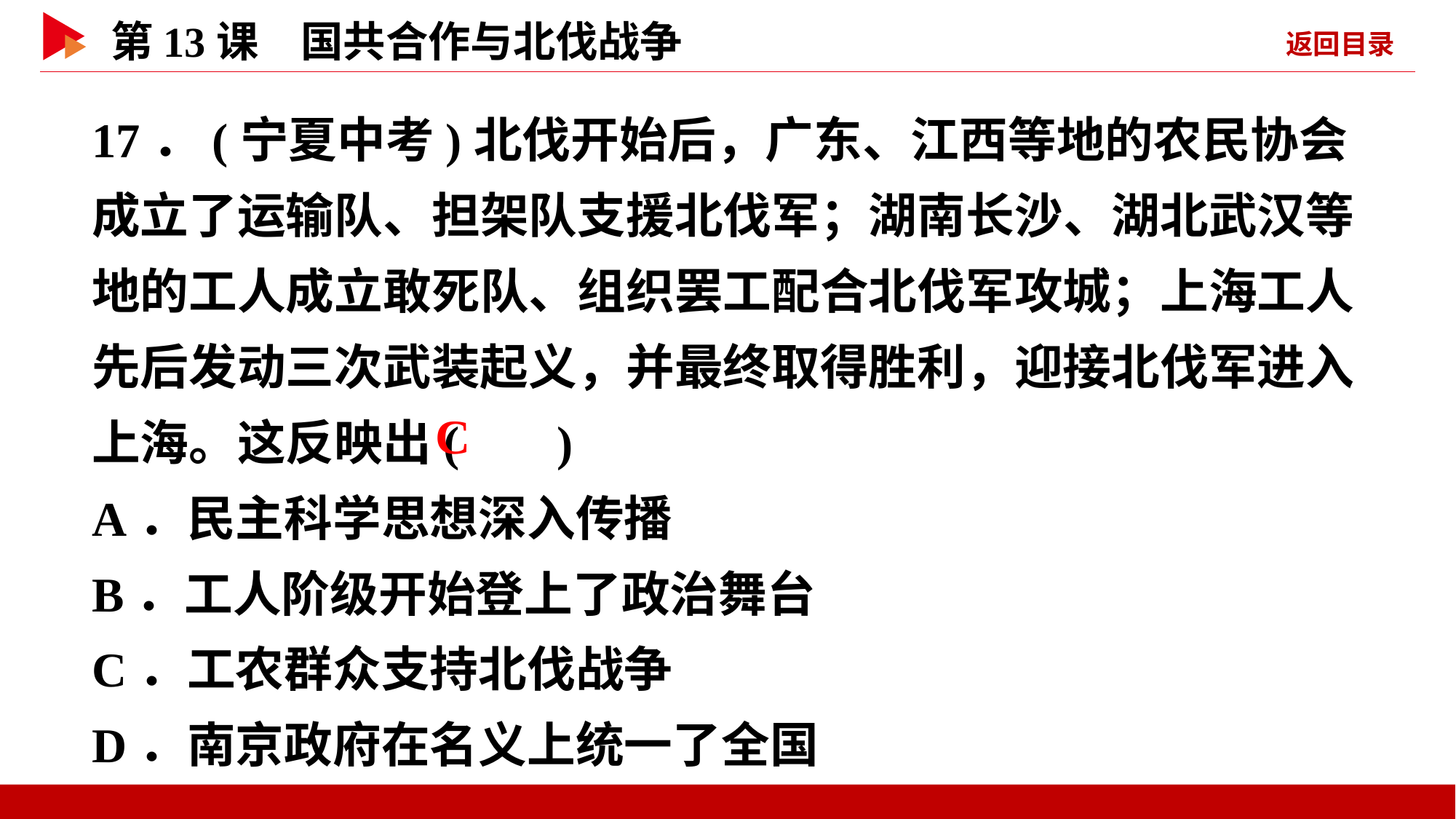

17．(宁夏中考)北伐开始后，广东、江西等地的农民协会成立了运输队、担架队支援北伐军；湖南长沙、湖北武汉等地的工人成立敢死队、组织罢工配合北伐军攻城；上海工人先后发动三次武装起义，并最终取得胜利，迎接北伐军进入上海。这反映出(        )
A．民主科学思想深入传播
B．工人阶级开始登上了政治舞台
C．工农群众支持北伐战争
D．南京政府在名义上统一了全国
   C